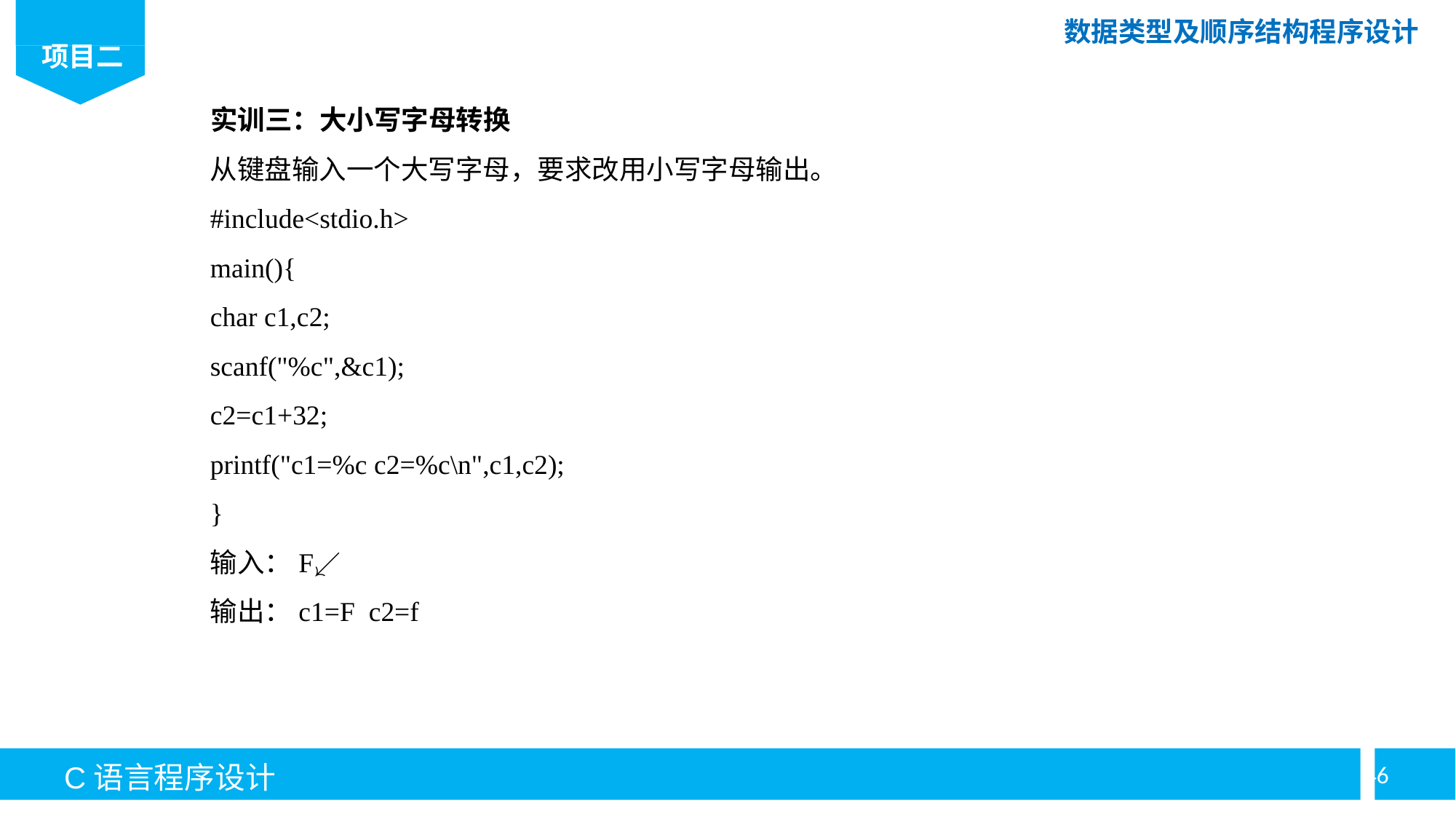

实训三：大小写字母转换
从键盘输入一个大写字母，要求改用小写字母输出。
#include<stdio.h>
main(){
char c1,c2;
scanf("%c",&c1);
c2=c1+32;
printf("c1=%c c2=%c\n",c1,c2);
}
输入：F↙
输出：c1=F  c2=f